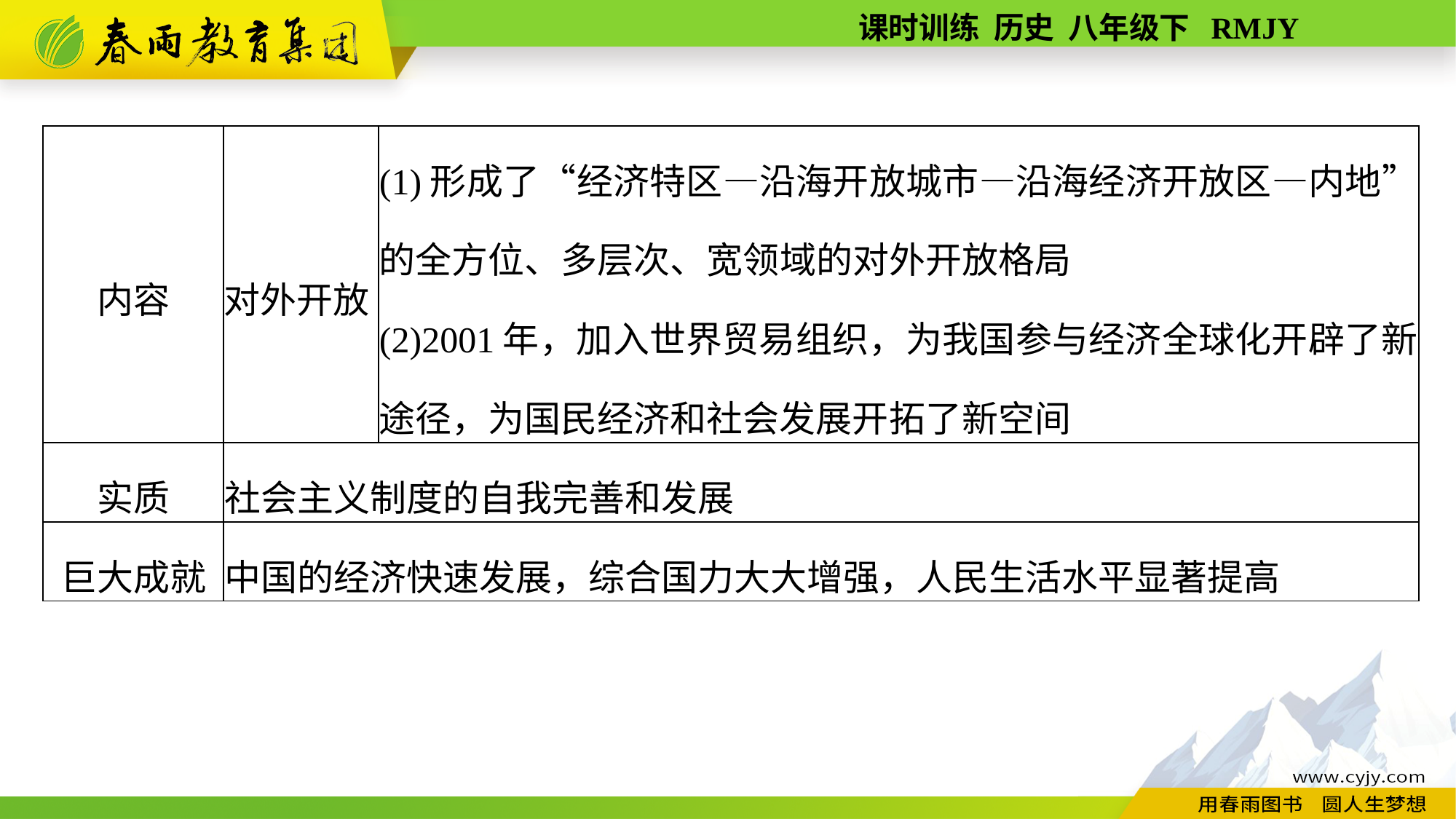

| 内容 | 对外开放 | (1)形成了“经济特区—沿海开放城市—沿海经济开放区—内地”的全方位、多层次、宽领域的对外开放格局 (2)2001年，加入世界贸易组织，为我国参与经济全球化开辟了新途径，为国民经济和社会发展开拓了新空间 |
| --- | --- | --- |
| 实质 | 社会主义制度的自我完善和发展 |  |
| 巨大成就 | 中国的经济快速发展，综合国力大大增强，人民生活水平显著提高 |  |